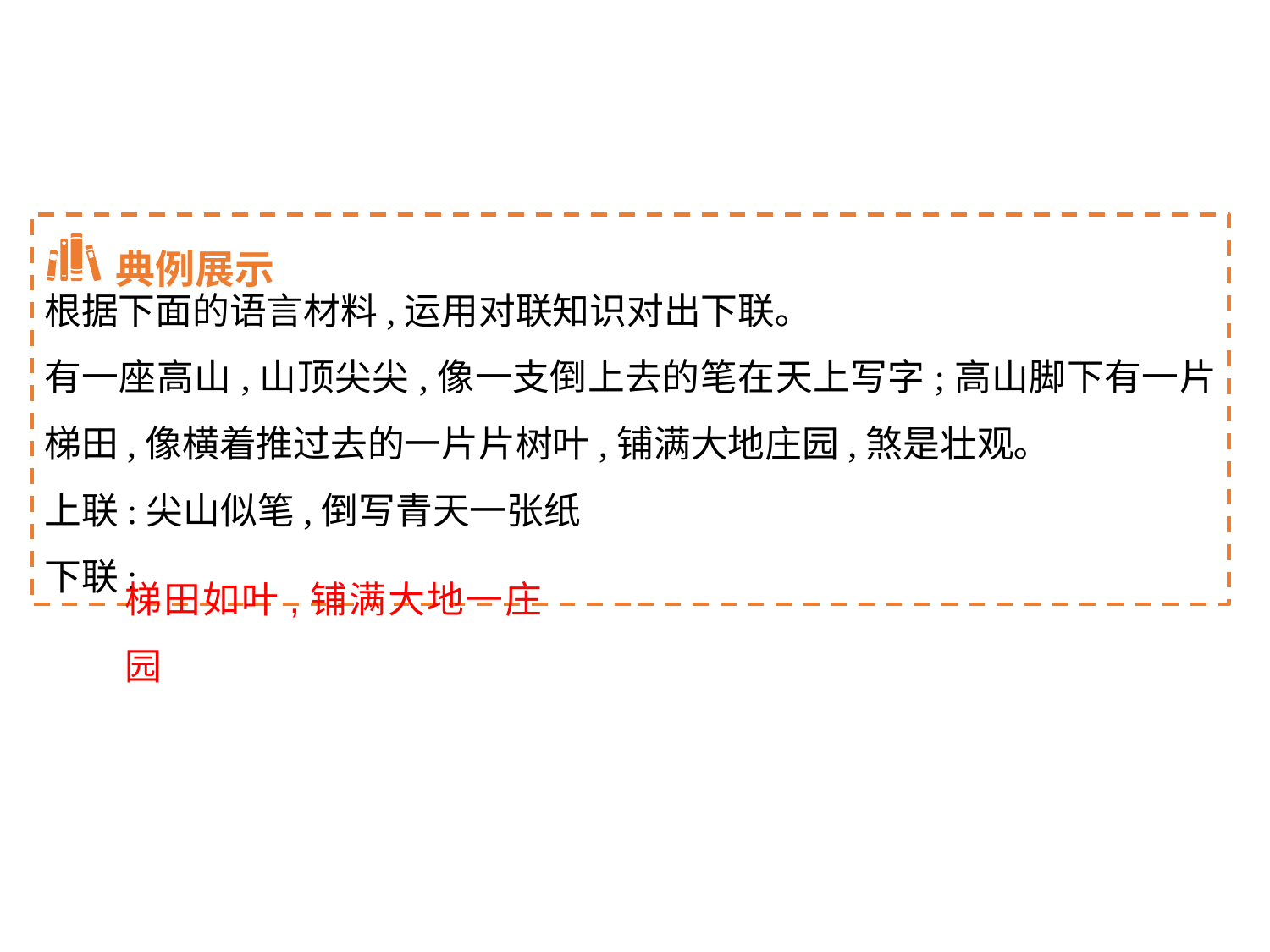

典例展示

根据下面的语言材料,运用对联知识对出下联｡
有一座高山,山顶尖尖,像一支倒上去的笔在天上写字;高山脚下有一片梯田,像横着推过去的一片片树叶,铺满大地庄园,煞是壮观｡
上联:尖山似笔,倒写青天一张纸
下联:
梯田如叶,铺满大地一庄园